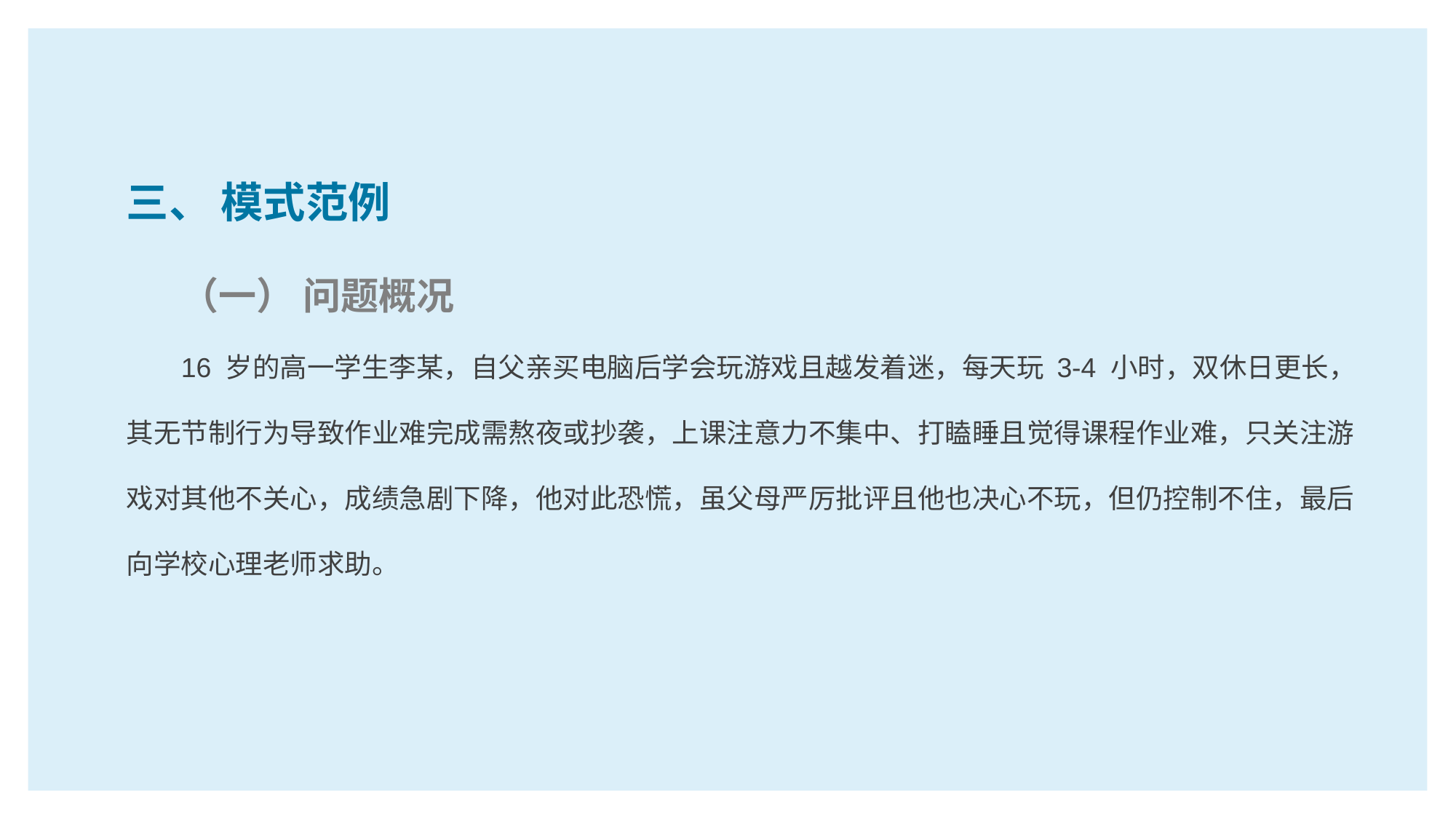

三、 模式范例
（一） 问题概况
16 岁的高一学生李某，自父亲买电脑后学会玩游戏且越发着迷，每天玩 3-4 小时，双休日更长，其无节制行为导致作业难完成需熬夜或抄袭，上课注意力不集中、打瞌睡且觉得课程作业难，只关注游戏对其他不关心，成绩急剧下降，他对此恐慌，虽父母严厉批评且他也决心不玩，但仍控制不住，最后向学校心理老师求助。